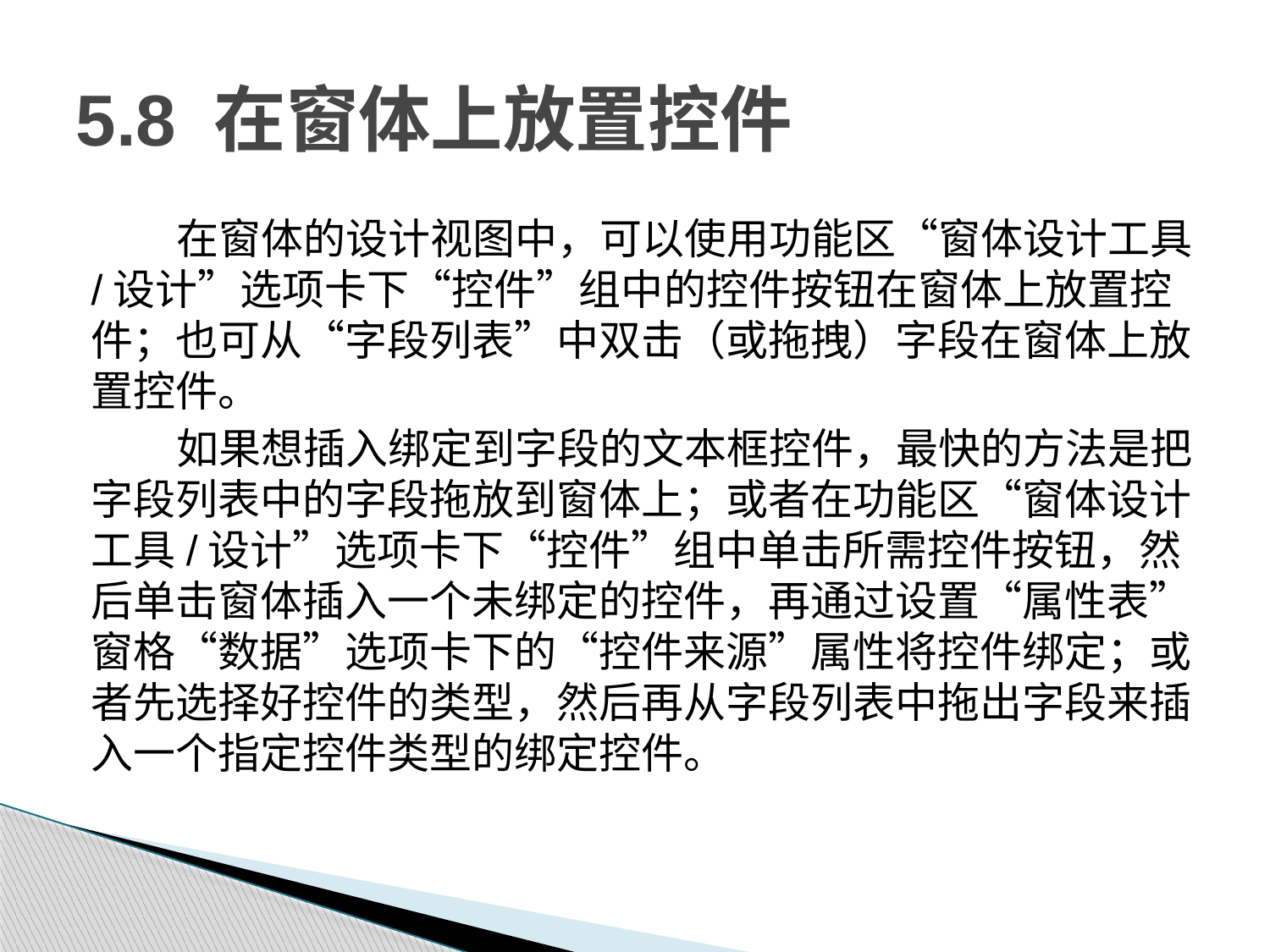

# 5.8 在窗体上放置控件
在窗体的设计视图中，可以使用功能区“窗体设计工具/设计”选项卡下“控件”组中的控件按钮在窗体上放置控件；也可从“字段列表”中双击（或拖拽）字段在窗体上放置控件。
如果想插入绑定到字段的文本框控件，最快的方法是把字段列表中的字段拖放到窗体上；或者在功能区“窗体设计工具/设计”选项卡下“控件”组中单击所需控件按钮，然后单击窗体插入一个未绑定的控件，再通过设置“属性表”窗格“数据”选项卡下的“控件来源”属性将控件绑定；或者先选择好控件的类型，然后再从字段列表中拖出字段来插入一个指定控件类型的绑定控件。